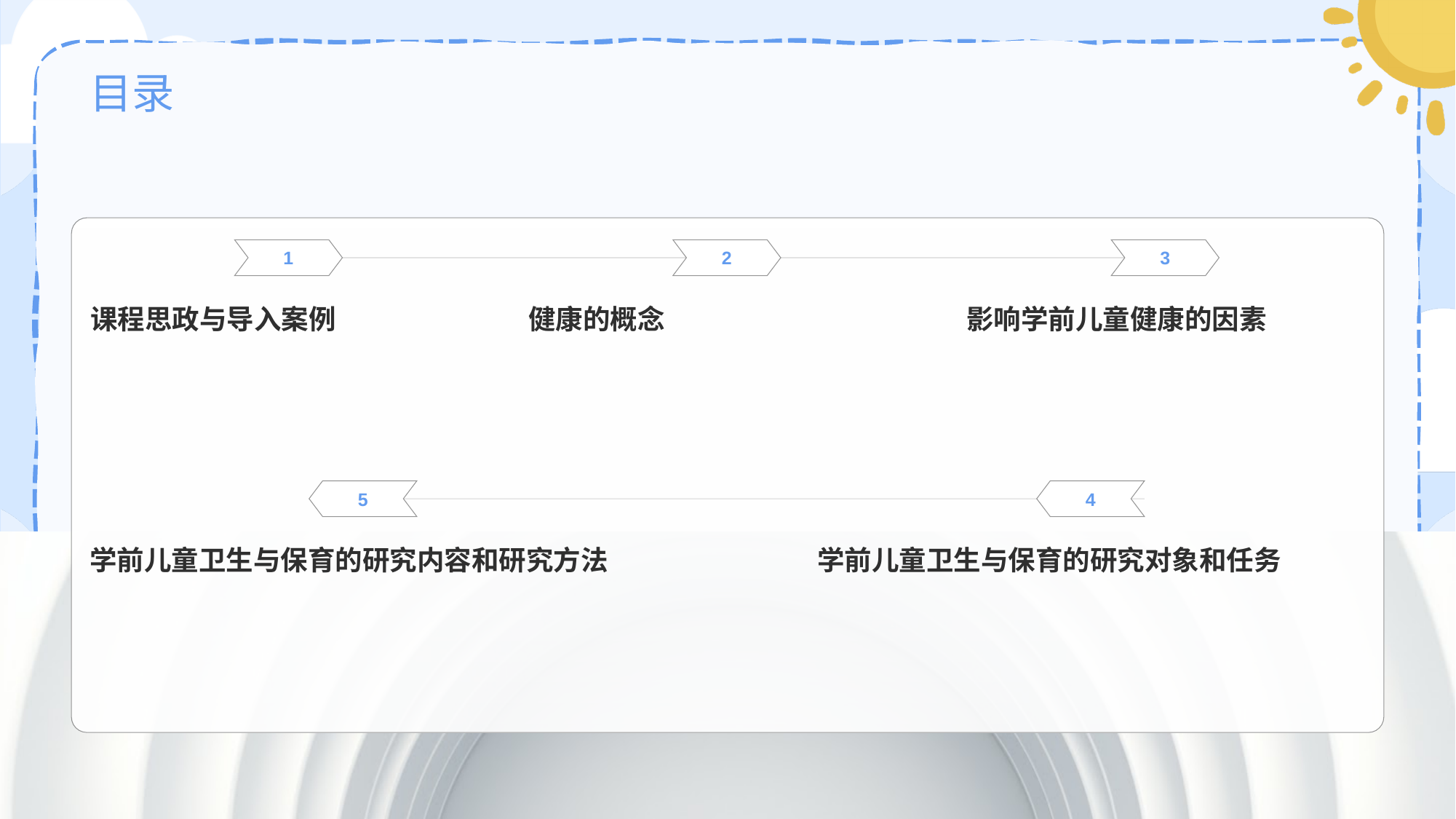

# 目录

1
课程思政与导入案例

2
健康的概念

3
影响学前儿童健康的因素

5
学前儿童卫生与保育的研究内容和研究方法

4
学前儿童卫生与保育的研究对象和任务